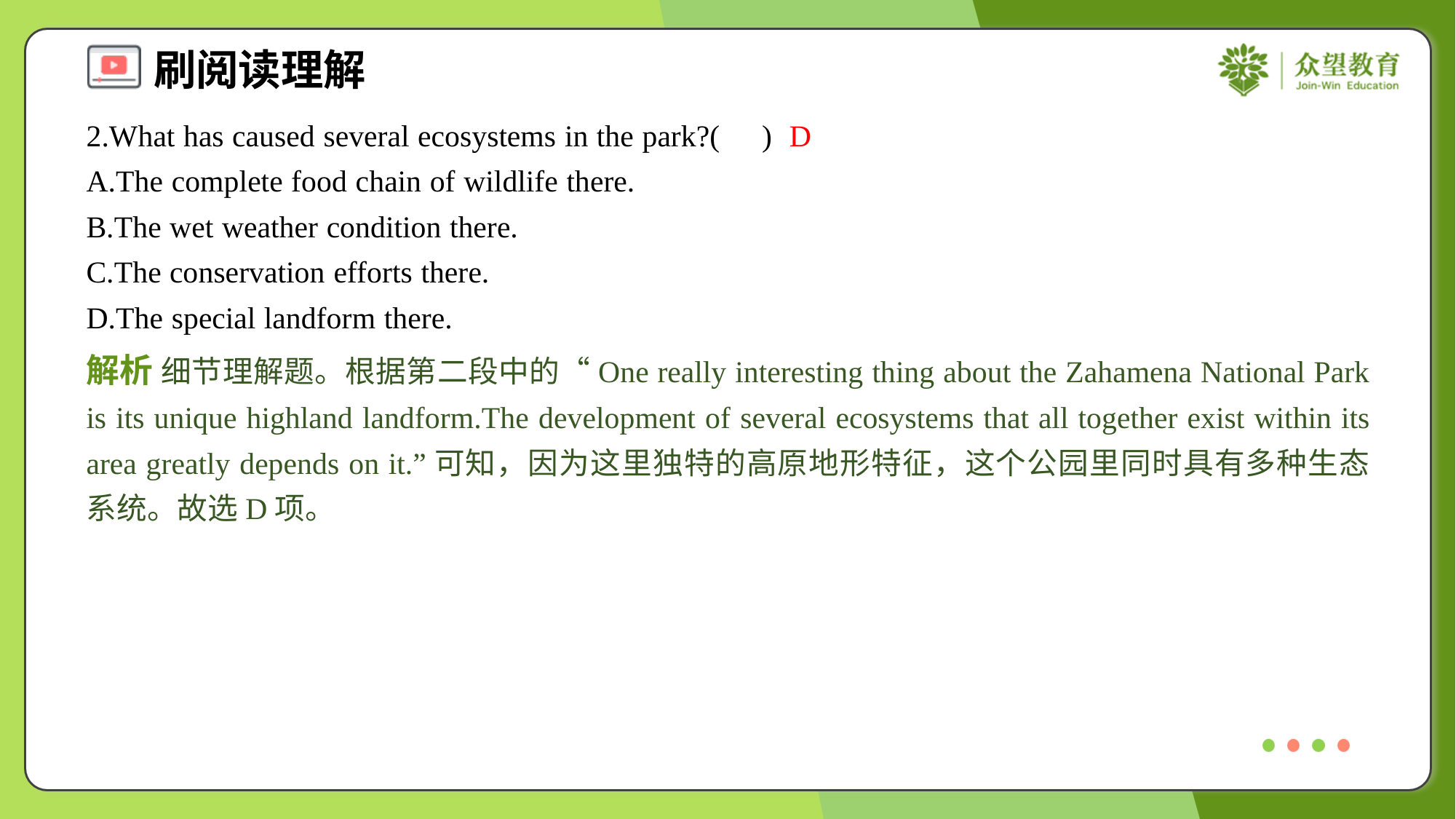

2.What has caused several ecosystems in the park?(     )
D
A.The complete food chain of wildlife there.
B.The wet weather condition there.
C.The conservation efforts there.
D.The special landform there.
解析 细节理解题。根据第二段中的“One really interesting thing about the Zahamena National Park is its unique highland landform.The development of several ecosystems that all together exist within its area greatly depends on it.”可知，因为这里独特的高原地形特征，这个公园里同时具有多种生态系统。故选D项。